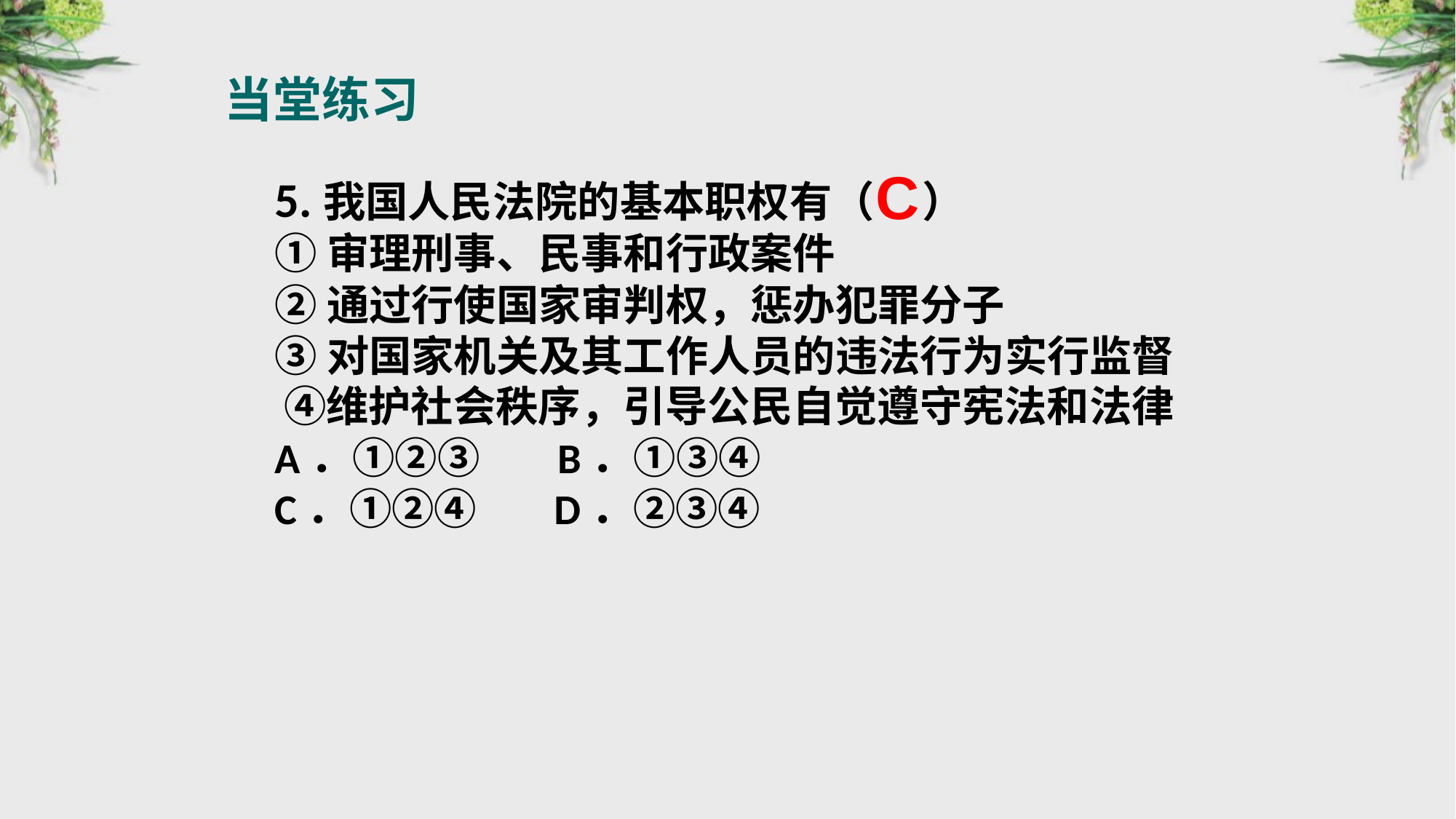

当堂练习
C
5.我国人民法院的基本职权有（     ）
①审理刑事、民事和行政案件
②通过行使国家审判权，惩办犯罪分子
③对国家机关及其工作人员的违法行为实行监督  ④维护社会秩序，引导公民自觉遵守宪法和法律
A．①②③       B．①③④
C．①②④       D．②③④